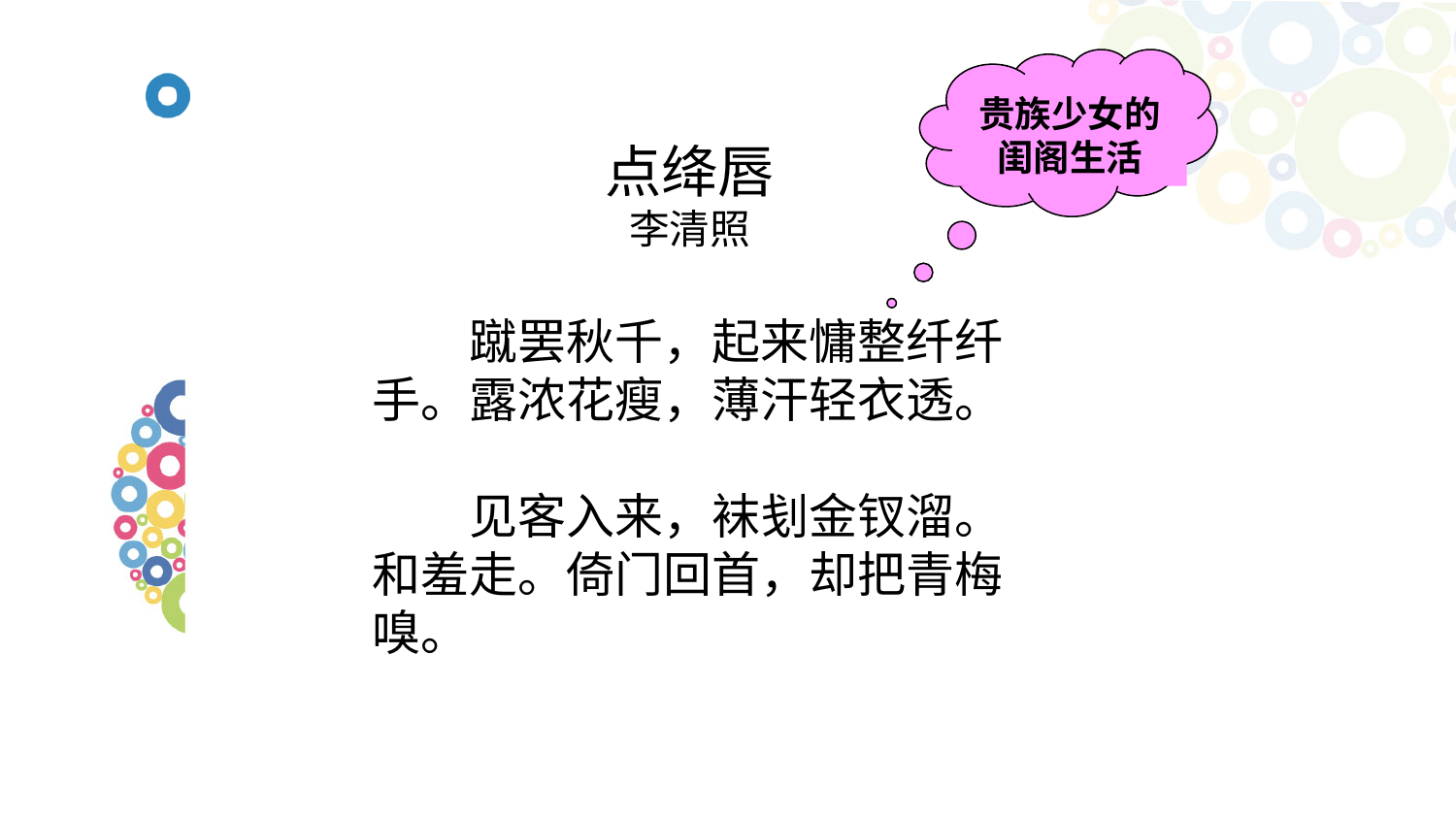

贵族少女的闺阁生活
点绛唇
李清照

　　蹴罢秋千，起来慵整纤纤手。露浓花瘦，薄汗轻衣透。

　　见客入来，袜刬金钗溜。和羞走。倚门回首，却把青梅嗅。